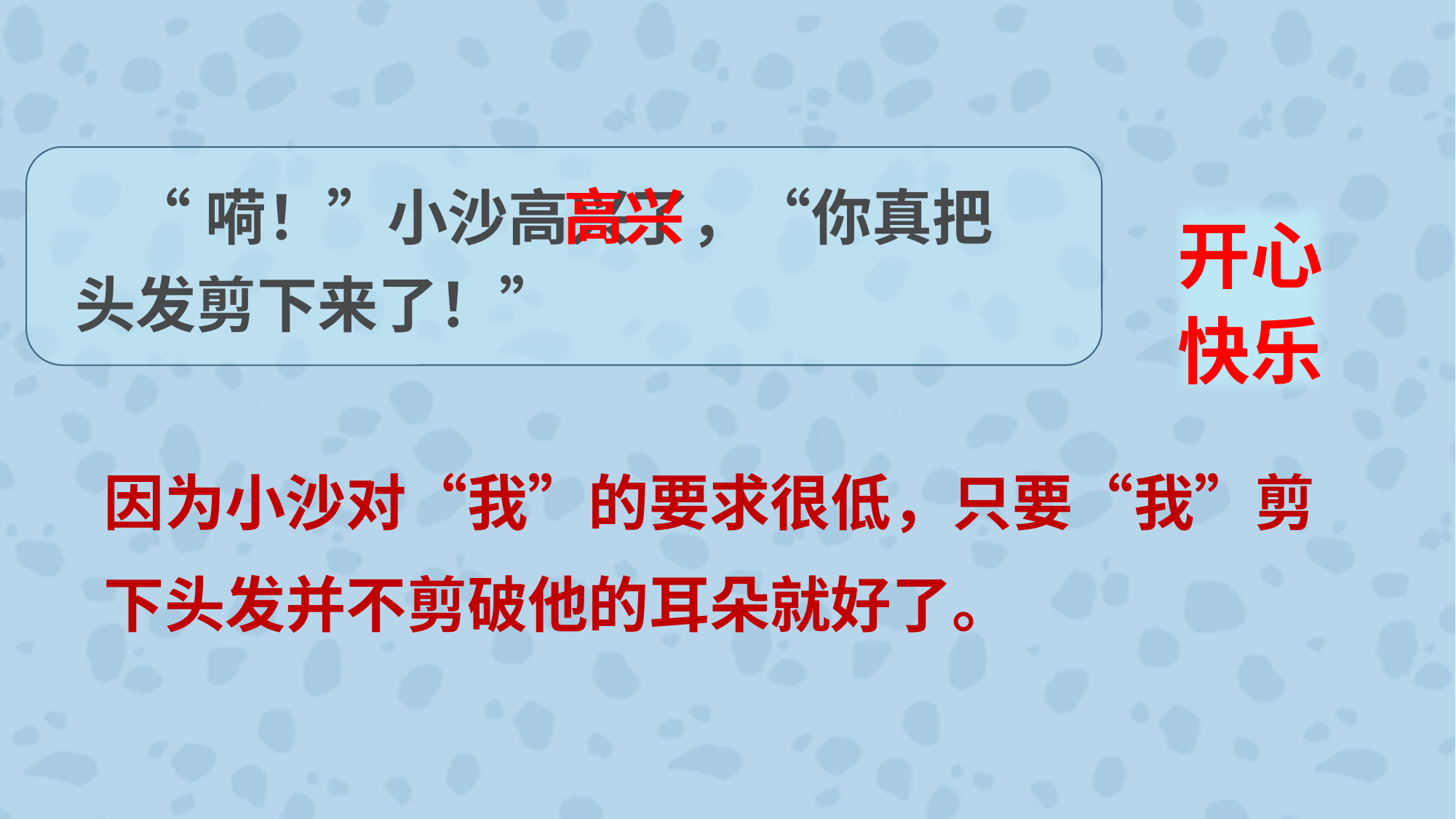

“嗬！”小沙高兴了，“你真把头发剪下来了！”
高兴
开心
快乐
因为小沙对“我”的要求很低，只要“我”剪下头发并不剪破他的耳朵就好了。